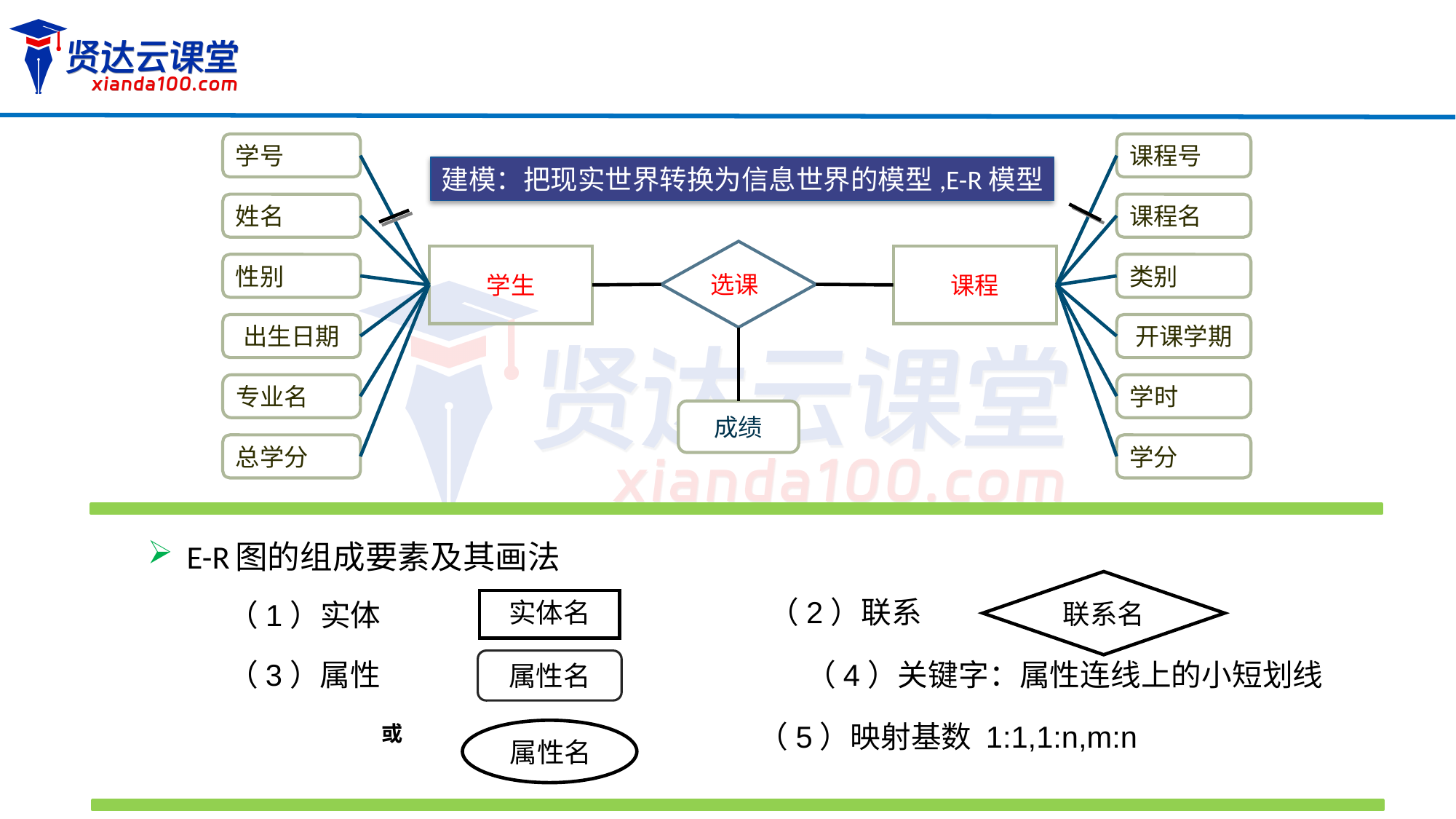

学号
姓名
性别
出生日期
专业名
总学分
课程号
课程名
类别
开课学期
学时
学分
选课
学生
课程
成绩
建模：把现实世界转换为信息世界的模型,E-R模型

E-R图的组成要素及其画法
联系名
（2）联系
（1）实体
实体名
属性名
或
属性名
（3）属性
（4）关键字：属性连线上的小短划线
（5）映射基数 1:1,1:n,m:n